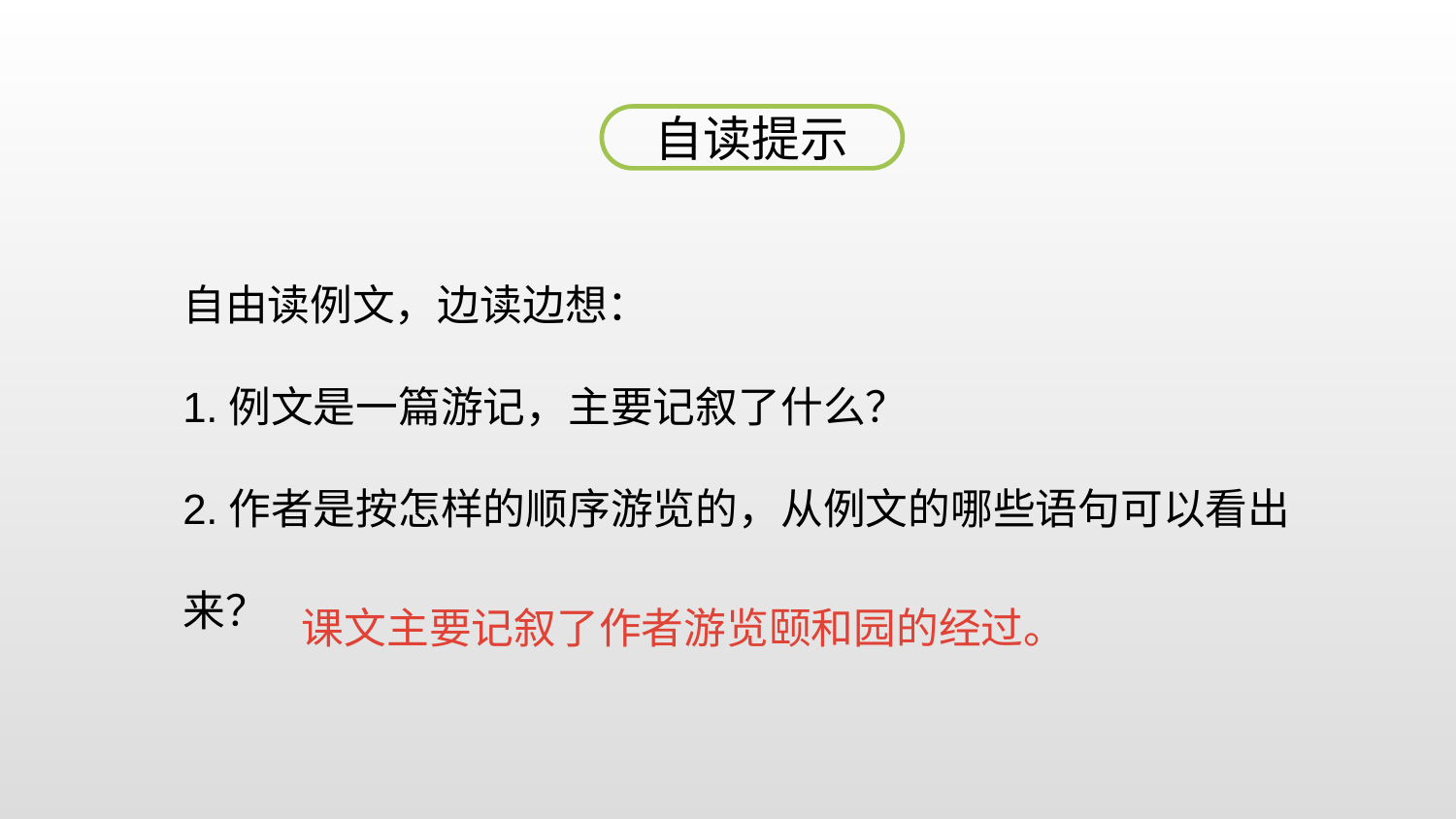

自读提示
自由读例文，边读边想：
1.例文是一篇游记，主要记叙了什么？
2.作者是按怎样的顺序游览的，从例文的哪些语句可以看出来？
课文主要记叙了作者游览颐和园的经过。